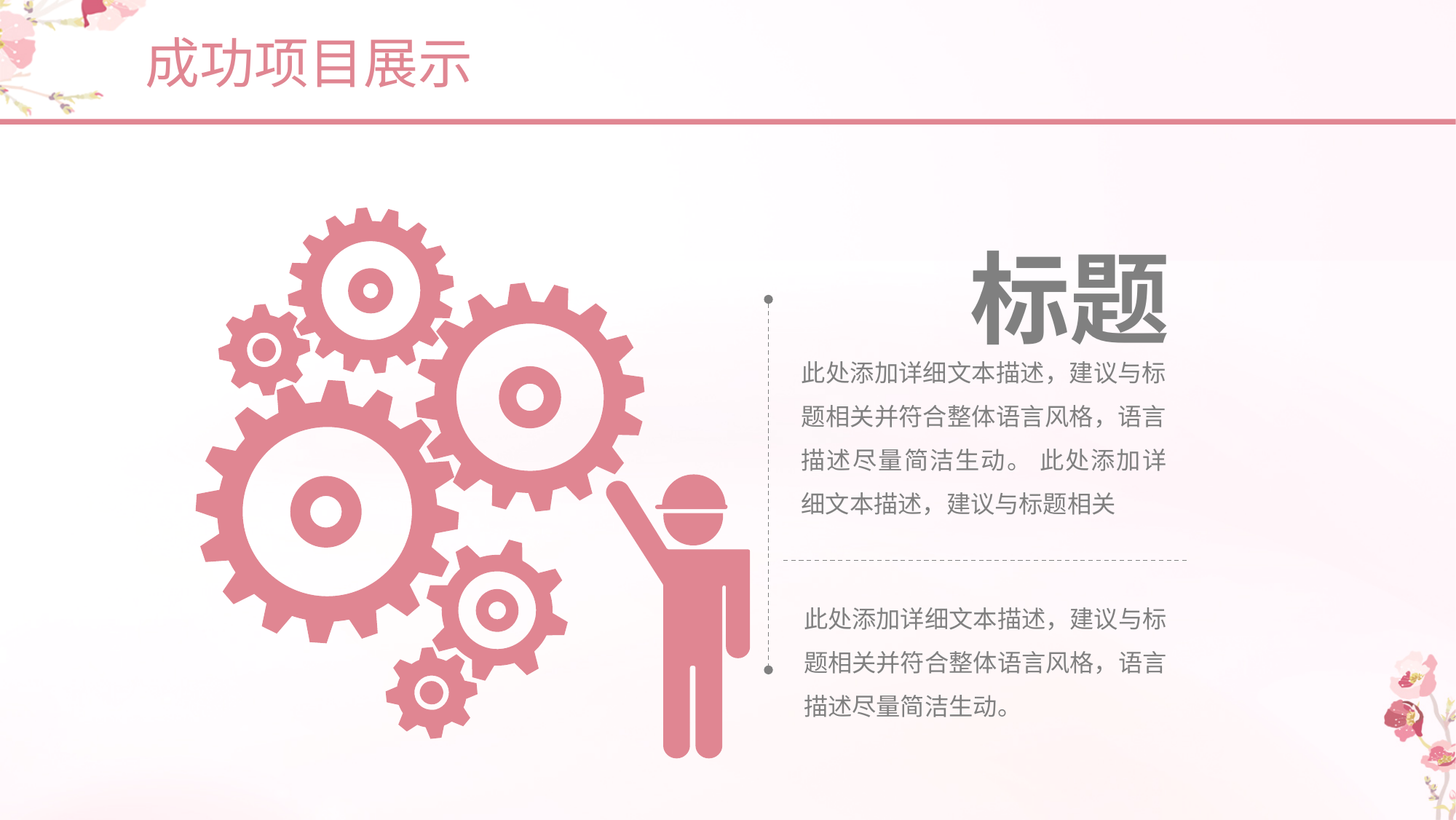

成功项目展示

标题

此处添加详细文本描述，建议与标题相关并符合整体语言风格，语言描述尽量简洁生动。 此处添加详细文本描述，建议与标题相关

此处添加详细文本描述，建议与标题相关并符合整体语言风格，语言描述尽量简洁生动。